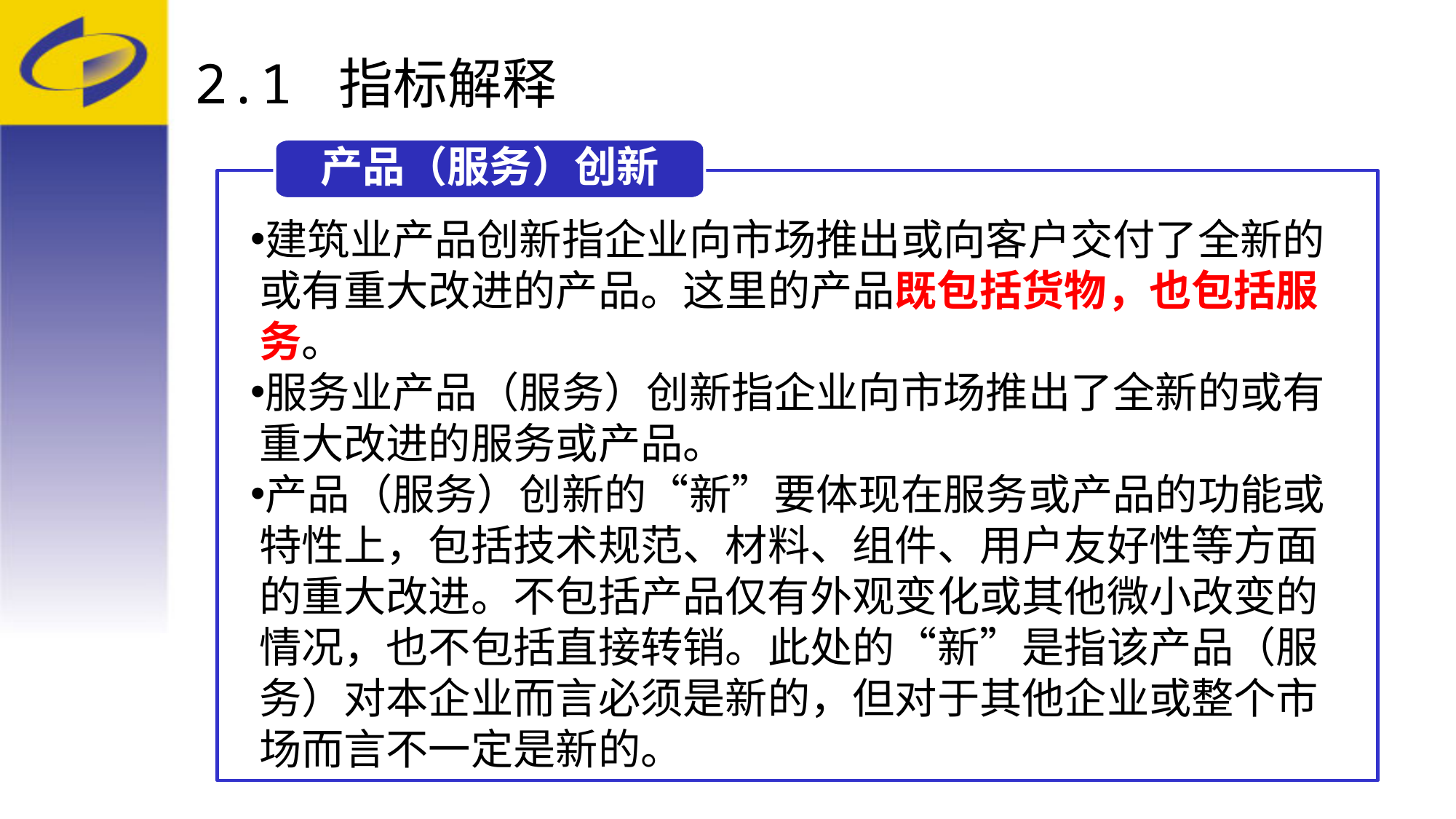

# 2.1 指标解释
产品（服务）创新
建筑业产品创新指企业向市场推出或向客户交付了全新的或有重大改进的产品。这里的产品既包括货物，也包括服务。
服务业产品（服务）创新指企业向市场推出了全新的或有重大改进的服务或产品。
产品（服务）创新的“新”要体现在服务或产品的功能或特性上，包括技术规范、材料、组件、用户友好性等方面的重大改进。不包括产品仅有外观变化或其他微小改变的情况，也不包括直接转销。此处的“新”是指该产品（服务）对本企业而言必须是新的，但对于其他企业或整个市场而言不一定是新的。